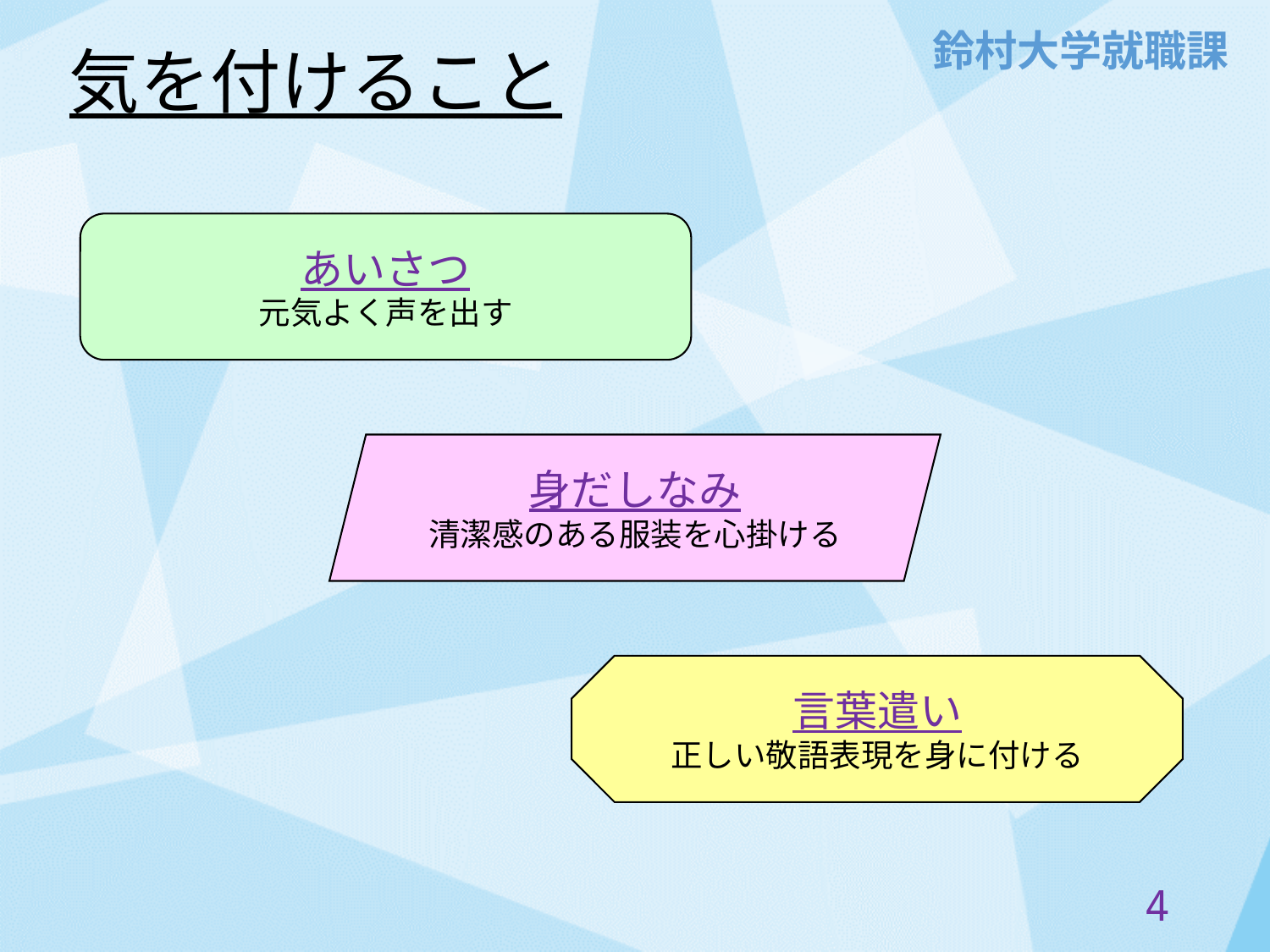

気を付けること
あいさつ
元気よく声を出す
身だしなみ
清潔感のある服装を心掛ける
言葉遣い
正しい敬語表現を身に付ける
4